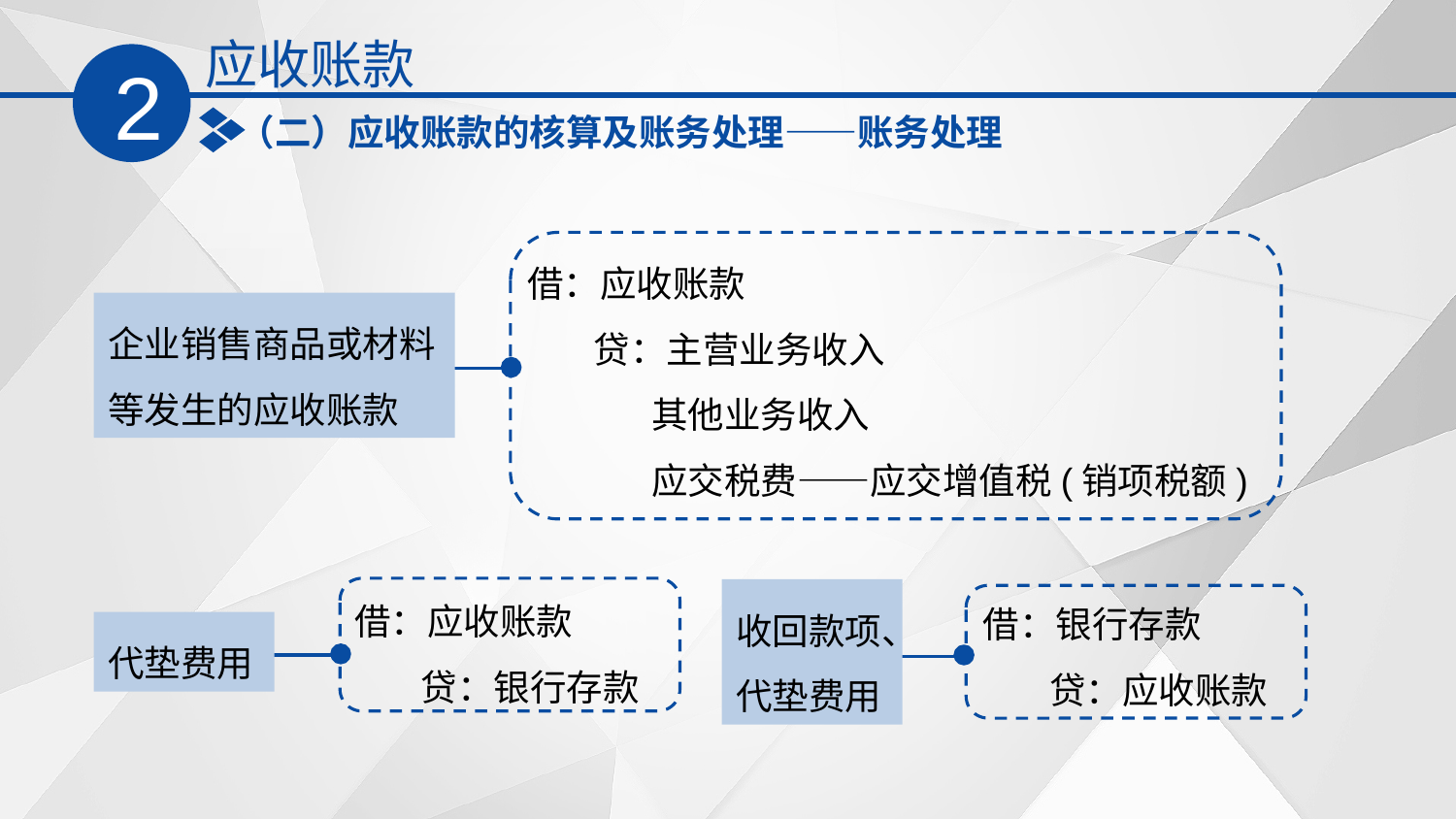

应收账款
2

（二）应收账款的核算及账务处理——账务处理

借：应收账款
       贷：主营业务收入
              其他业务收入
              应交税费——应交增值税(销项税额)
企业销售商品或材料等发生的应收账款

借：应收账款
       贷：银行存款

借：银行存款
       贷：应收账款

收回款项、代垫费用

代垫费用